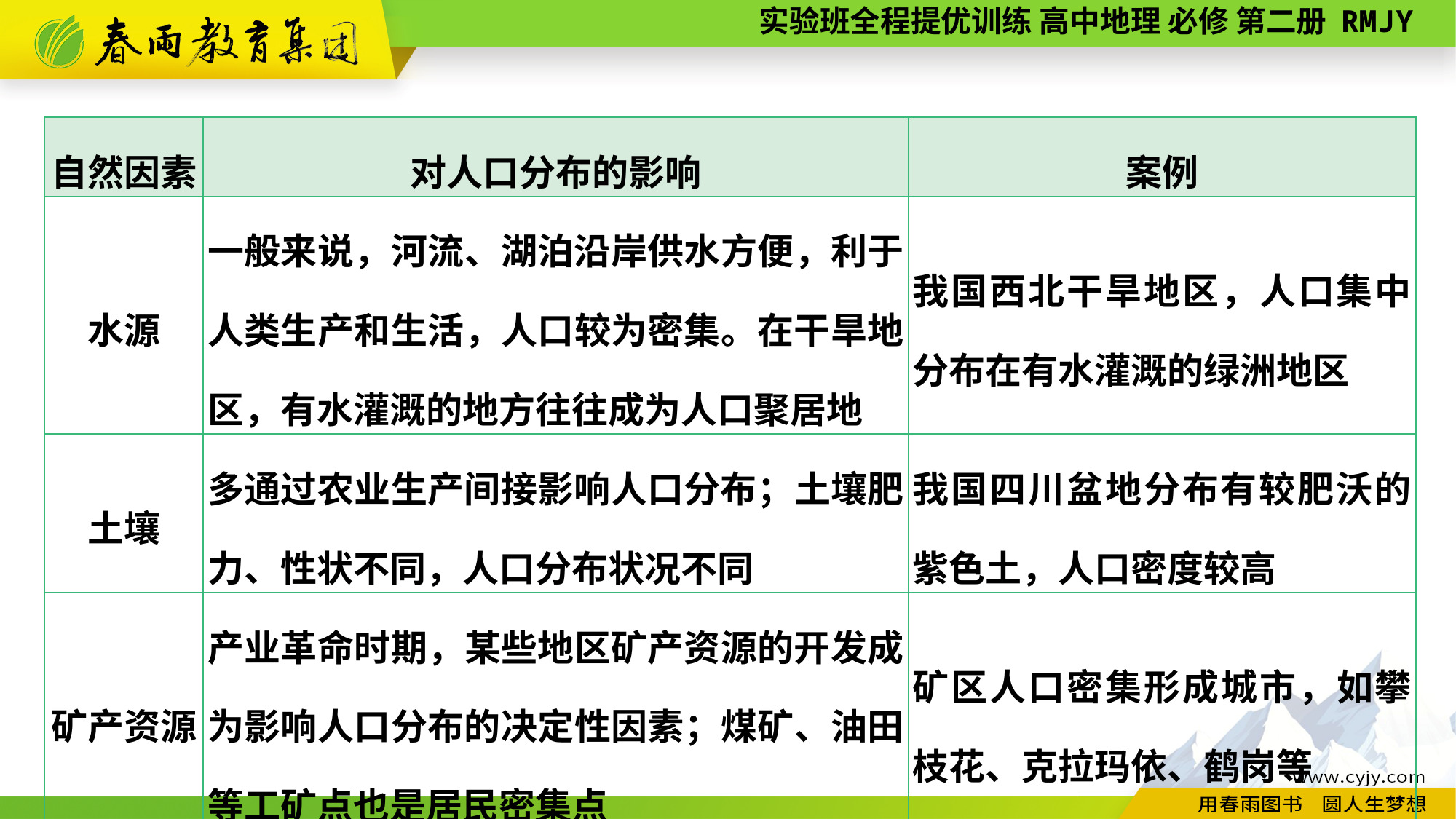

| 自然因素 | 对人口分布的影响 | 案例 |
| --- | --- | --- |
| 水源 | 一般来说，河流、湖泊沿岸供水方便，利于人类生产和生活，人口较为密集。在干旱地区，有水灌溉的地方往往成为人口聚居地 | 我国西北干旱地区，人口集中分布在有水灌溉的绿洲地区 |
| 土壤 | 多通过农业生产间接影响人口分布；土壤肥力、性状不同，人口分布状况不同 | 我国四川盆地分布有较肥沃的紫色土，人口密度较高 |
| 矿产资源 | 产业革命时期，某些地区矿产资源的开发成为影响人口分布的决定性因素；煤矿、油田等工矿点也是居民密集点 | 矿区人口密集形成城市，如攀枝花、克拉玛依、鹤岗等 |